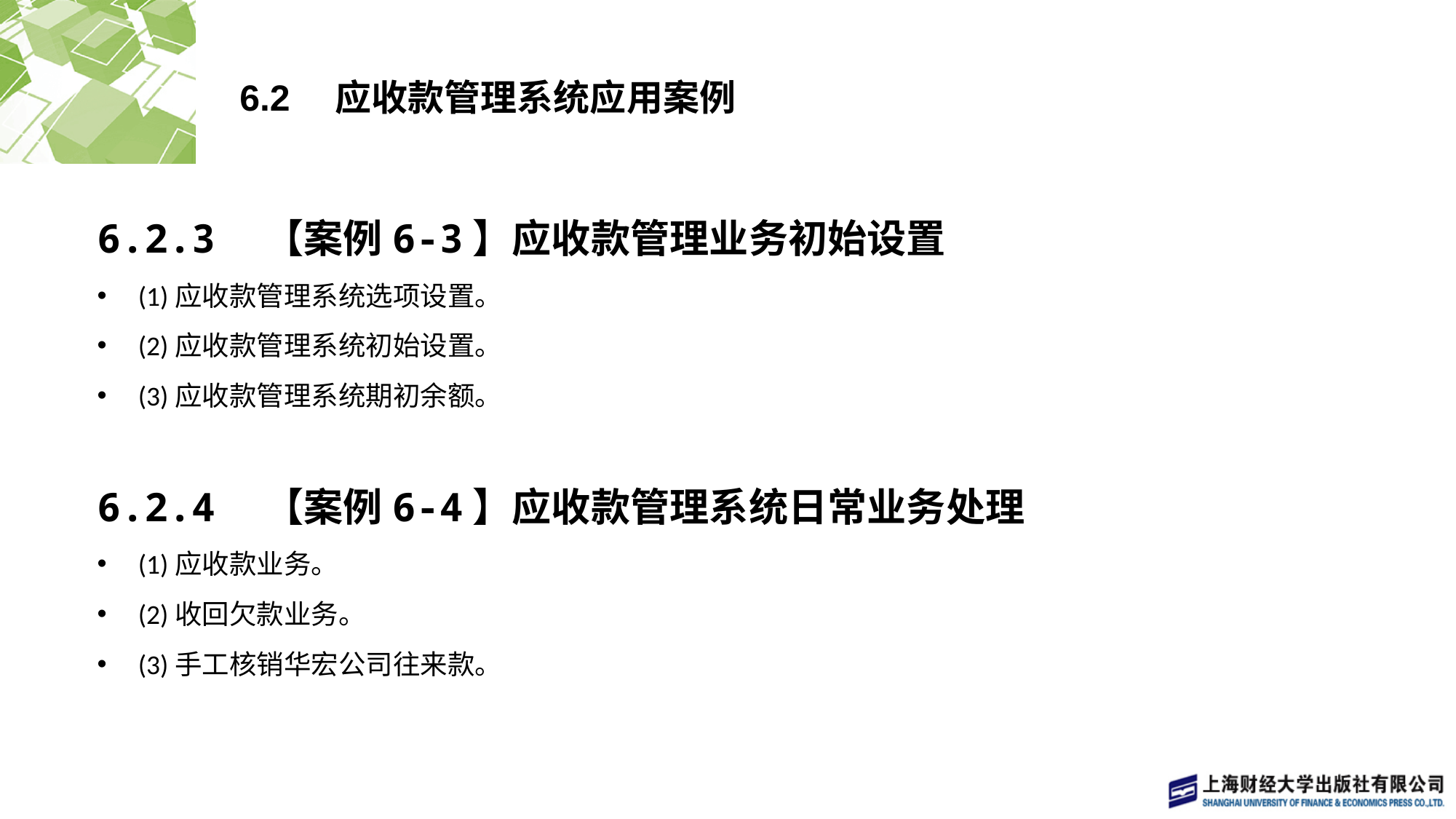

# 6.2　应收款管理系统应用案例
6.2.3　【案例6-3】应收款管理业务初始设置
(1)应收款管理系统选项设置。
(2)应收款管理系统初始设置。
(3)应收款管理系统期初余额。

6.2.4　【案例6-4】应收款管理系统日常业务处理
(1)应收款业务。
(2)收回欠款业务。
(3)手工核销华宏公司往来款。